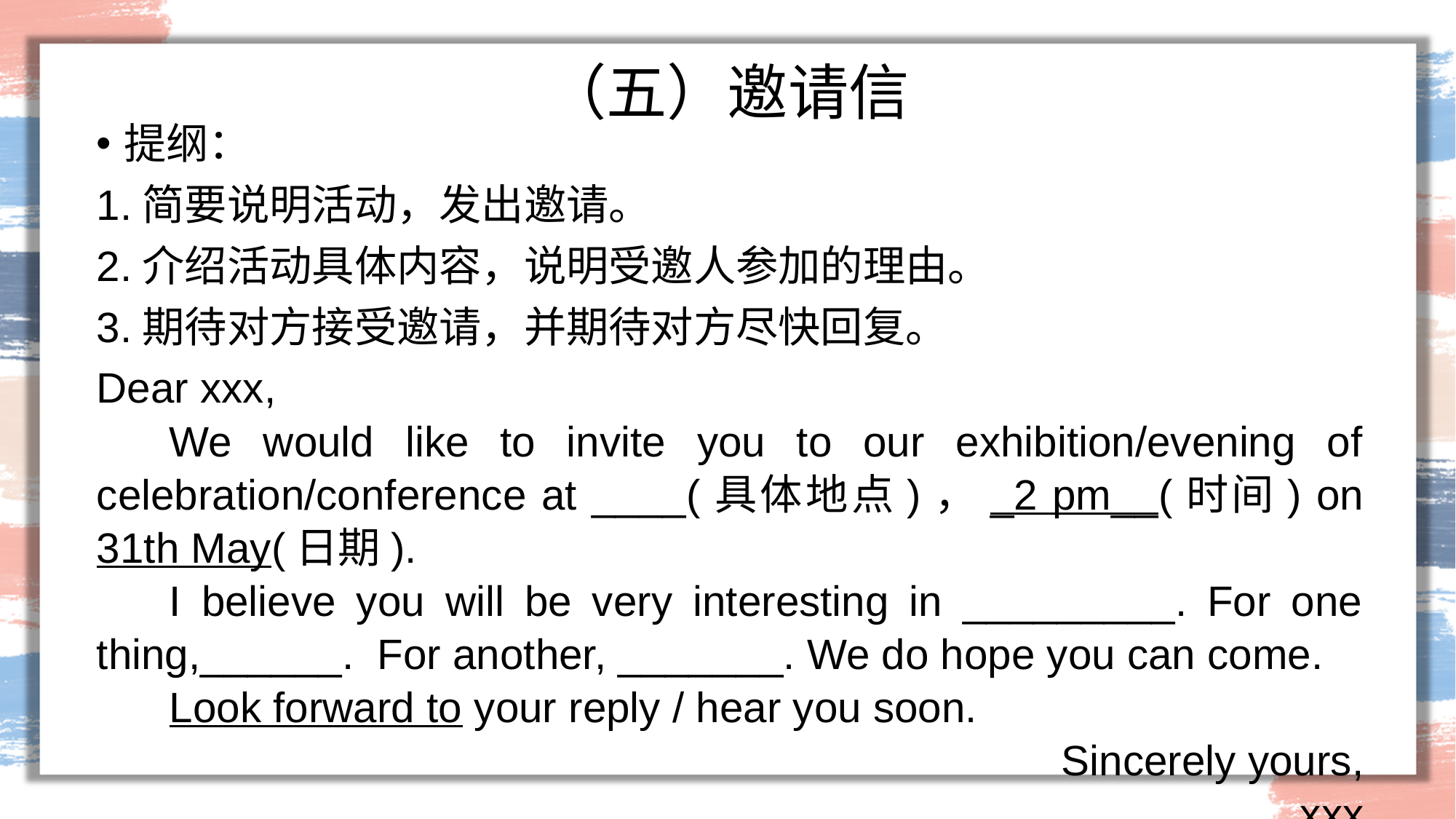

# （五）邀请信
提纲：
1.简要说明活动，发出邀请。
2.介绍活动具体内容，说明受邀人参加的理由。
3.期待对方接受邀请，并期待对方尽快回复。
Dear xxx,
We would like to invite you to our exhibition/evening of celebration/conference at ____(具体地点)，_2 pm__(时间) on 31th May(日期).
I believe you will be very interesting in _________. For one thing,______.  For another, _______. We do hope you can come.
Look forward to your reply / hear you soon.
Sincerely yours,
xxx